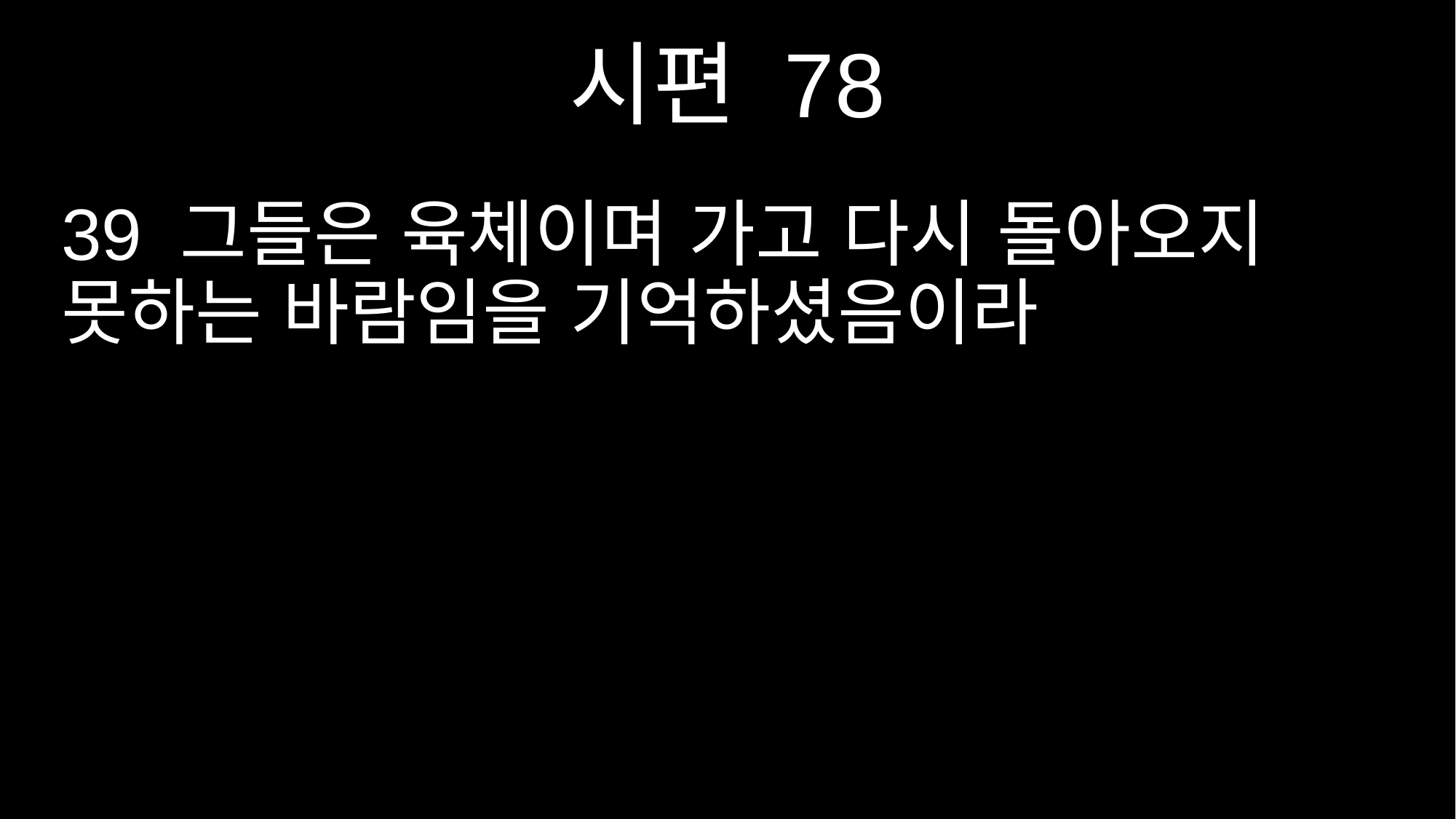

시편 78
39 그들은 육체이며 가고 다시 돌아오지 못하는 바람임을 기억하셨음이라